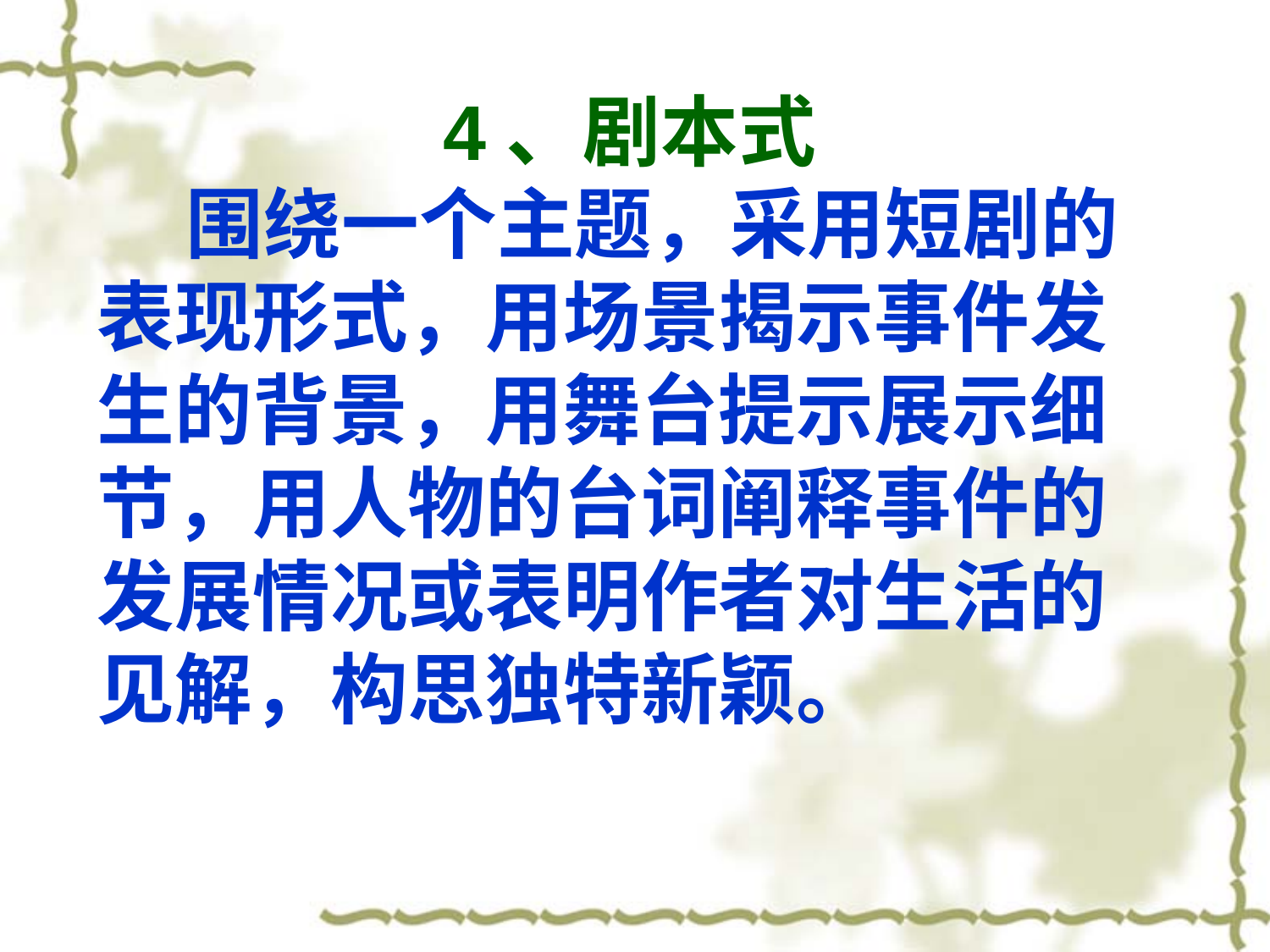

4、剧本式
    围绕一个主题，采用短剧的表现形式，用场景揭示事件发生的背景，用舞台提示展示细节，用人物的台词阐释事件的发展情况或表明作者对生活的见解，构思独特新颖。
123